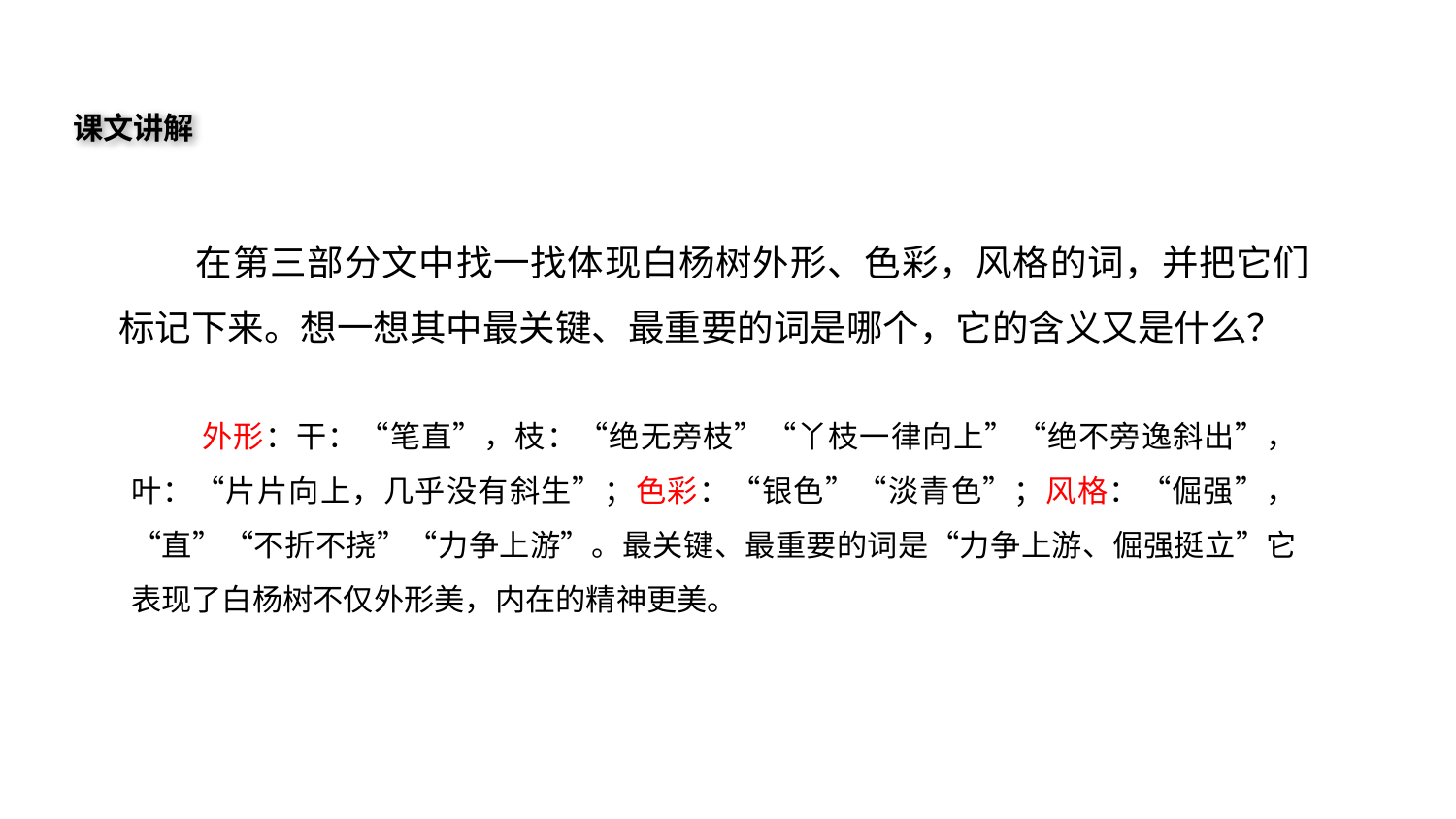

课文讲解
    在第三部分文中找一找体现白杨树外形、色彩，风格的词，并把它们标记下来。想一想其中最关键、最重要的词是哪个，它的含义又是什么？
    外形：干：“笔直”，枝：“绝无旁枝”“丫枝一律向上”“绝不旁逸斜出”，叶：“片片向上，几乎没有斜生”；色彩：“银色”“淡青色”；风格：“倔强”，“直”“不折不挠”“力争上游”。最关键、最重要的词是“力争上游、倔强挺立”它表现了白杨树不仅外形美，内在的精神更美。